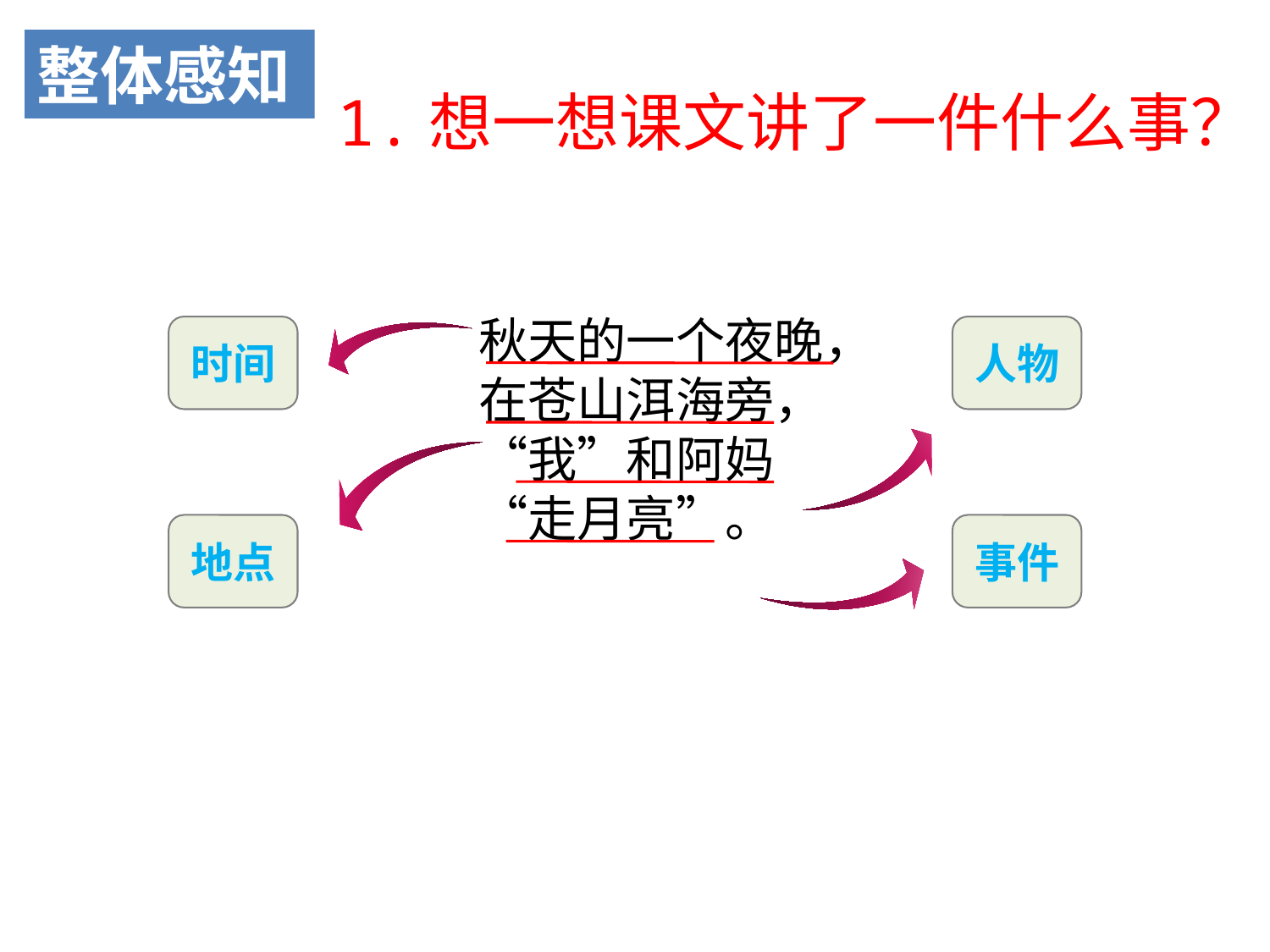

整体感知
1.想一想课文讲了一件什么事？

秋天的一个夜晚，在苍山洱海旁，“我”和阿妈“走月亮”。
时间
人物

地点
事件